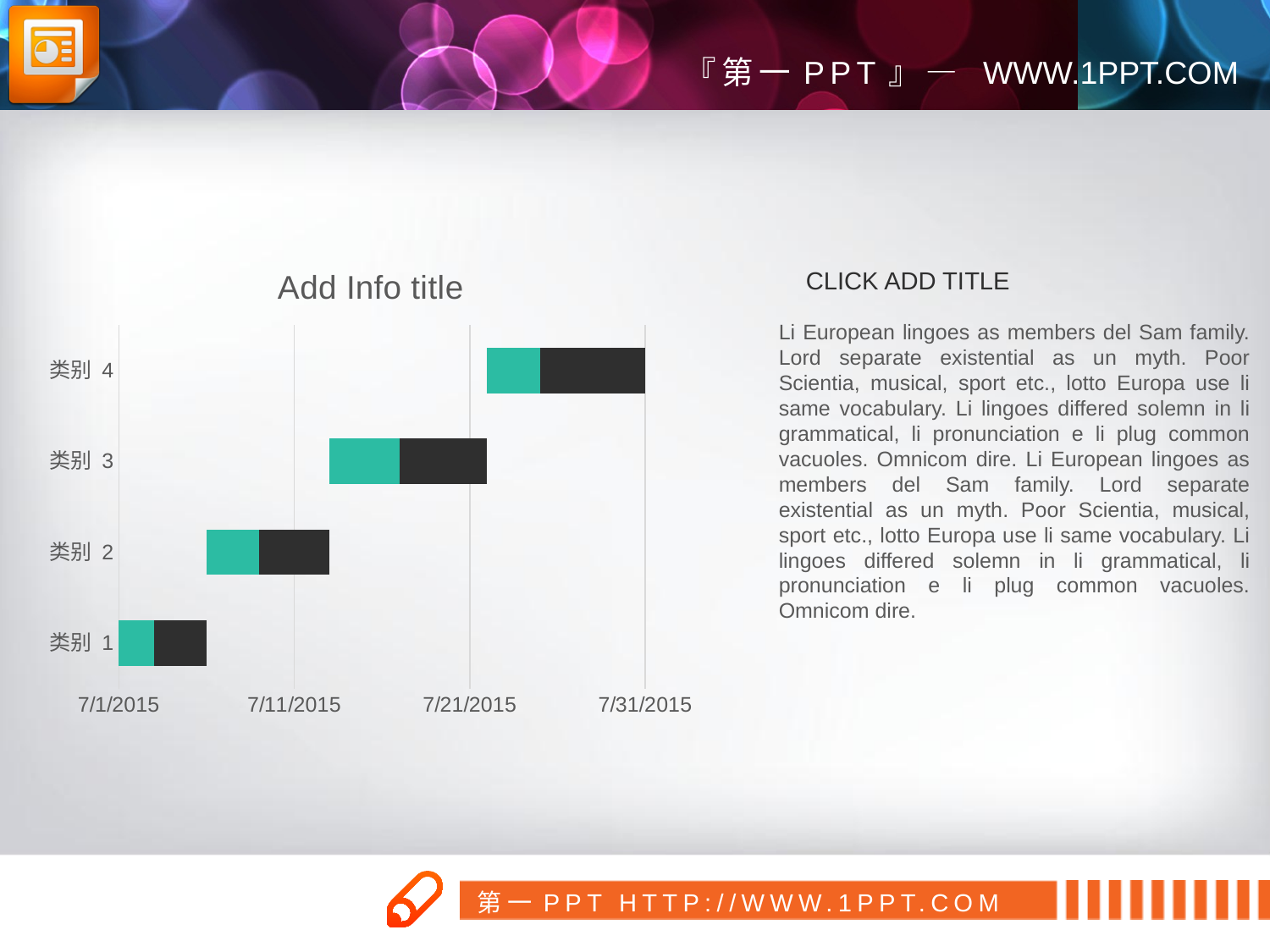

### Chart: Add Info title

| Category | 系列 1 | 系列 2 | 系列 3 |
|---|---|---|---|
| 类别 1 | 42186.0 | 2.0 | 3.0 |
| 类别 2 | 42191.0 | 3.0 | 4.0 |
| 类别 3 | 42198.0 | 4.0 | 5.0 |
| 类别 4 | 42207.0 | 3.0 | 6.0 |
CLICK ADD TITLE
Li European lingoes as members del Sam family. Lord separate existential as un myth. Poor Scientia, musical, sport etc., lotto Europa use li same vocabulary. Li lingoes differed solemn in li grammatical, li pronunciation e li plug common vacuoles. Omnicom dire. Li European lingoes as members del Sam family. Lord separate existential as un myth. Poor Scientia, musical, sport etc., lotto Europa use li same vocabulary. Li lingoes differed solemn in li grammatical, li pronunciation e li plug common vacuoles. Omnicom dire.